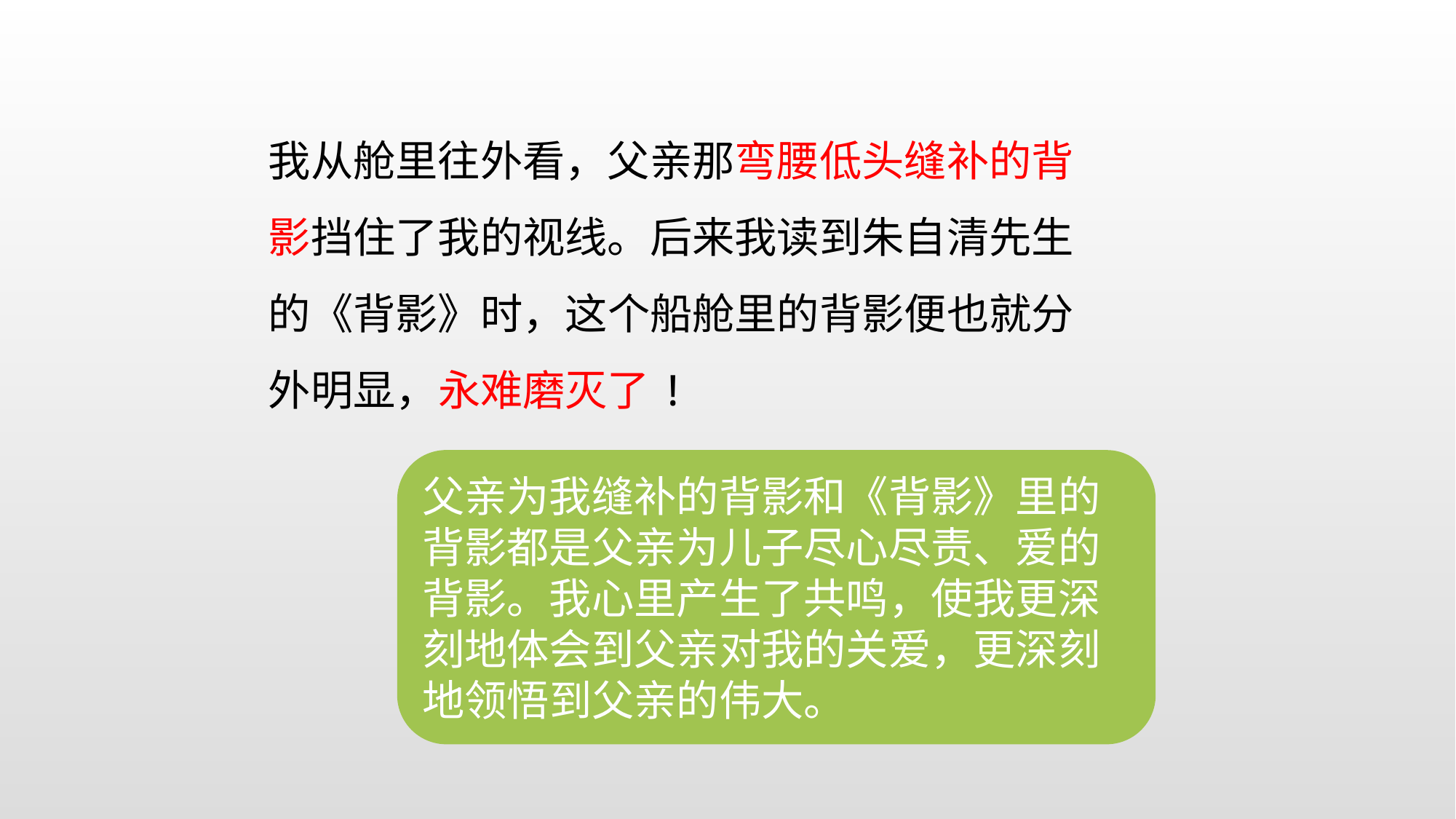

我从舱里往外看，父亲那弯腰低头缝补的背影挡住了我的视线。后来我读到朱自清先生的《背影》时，这个船舱里的背影便也就分外明显，永难磨灭了!
父亲为我缝补的背影和《背影》里的背影都是父亲为儿子尽心尽责、爱的背影。我心里产生了共鸣，使我更深刻地体会到父亲对我的关爱，更深刻地领悟到父亲的伟大。